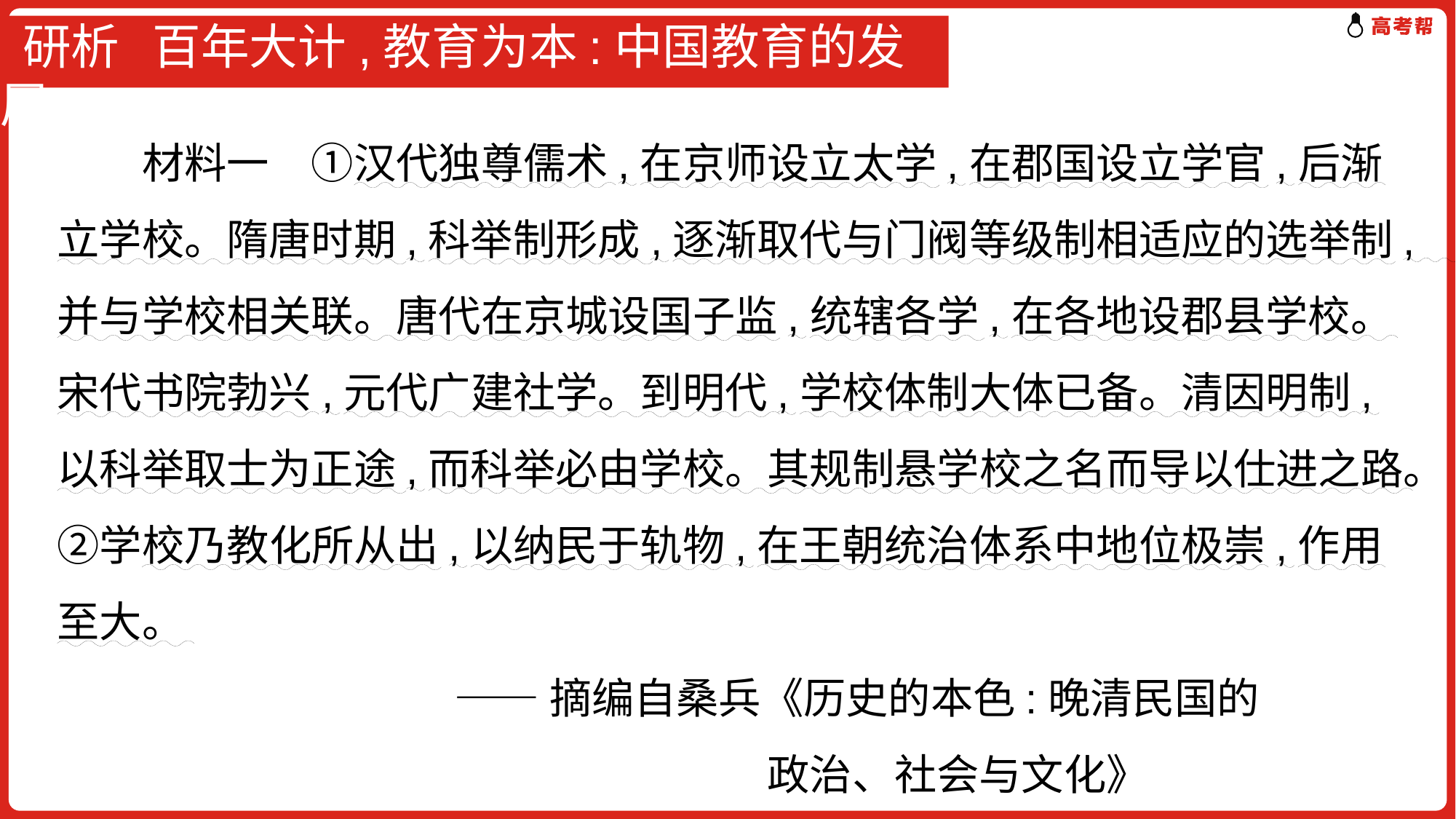

# 研析   百年大计,教育为本:中国教育的发展
　　材料一　①汉代独尊儒术,在京师设立太学,在郡国设立学官,后渐立学校。隋唐时期,科举制形成,逐渐取代与门阀等级制相适应的选举制,并与学校相关联。唐代在京城设国子监,统辖各学,在各地设郡县学校。宋代书院勃兴,元代广建社学。到明代,学校体制大体已备。清因明制,以科举取士为正途,而科举必由学校。其规制悬学校之名而导以仕进之路。②学校乃教化所从出,以纳民于轨物,在王朝统治体系中地位极崇,作用至大。
                                          ——摘编自桑兵《历史的本色:晚清民国的
                                                                          政治、社会与文化》